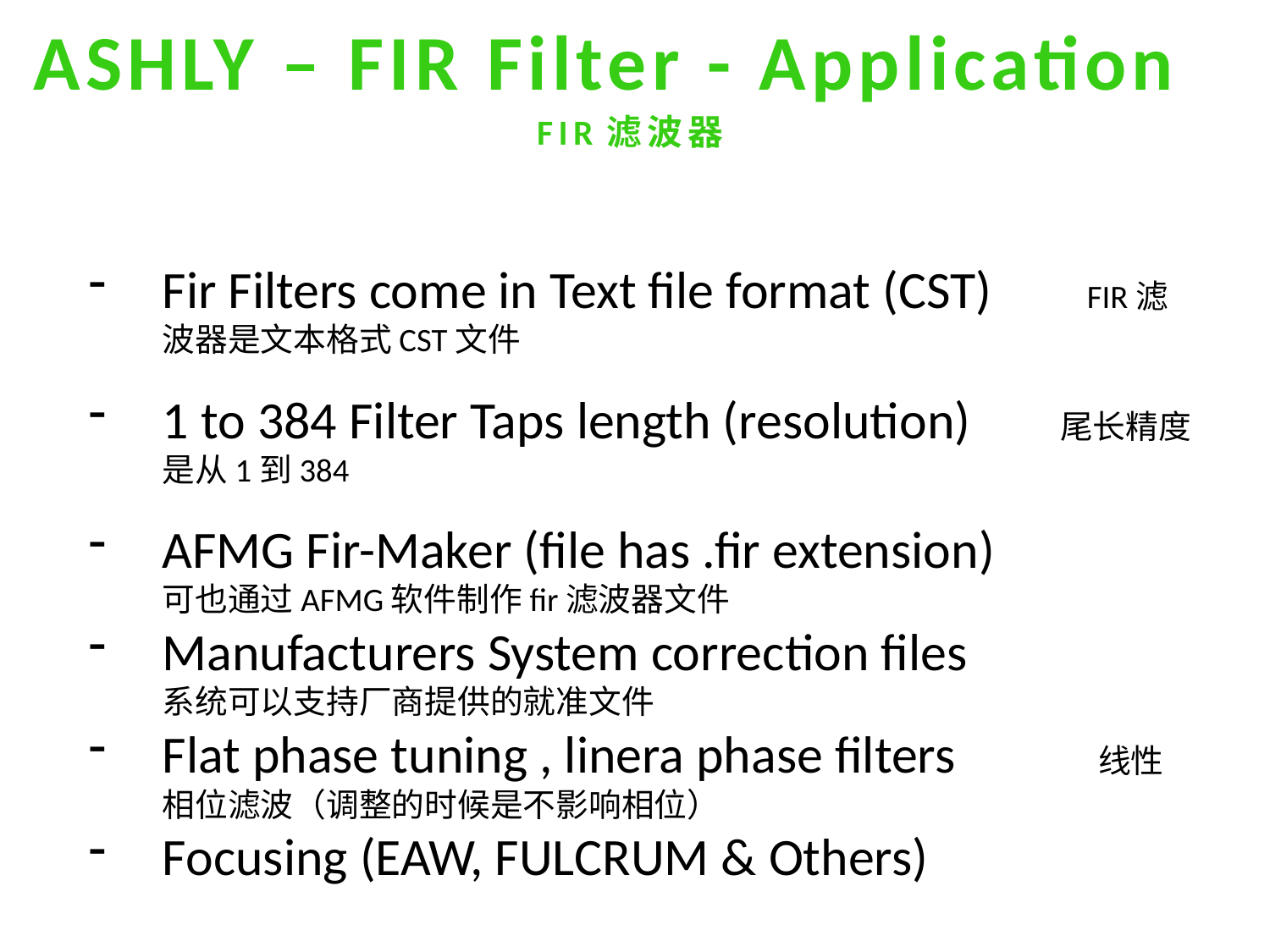

ASHLY – FIR Filter - Application   FIR滤波器
Fir Filters come in Text file format (CST)        FIR滤波器是文本格式CST文件

1 to 384 Filter Taps length (resolution)		     尾长精度是从1到384

AFMG Fir-Maker (file has .fir extension)
	可也通过AFMG软件制作fir滤波器文件
Manufacturers System correction files
	系统可以支持厂商提供的就准文件
Flat phase tuning , linera phase filters           线性相位滤波（调整的时候是不影响相位）
Focusing (EAW, FULCRUM & Others)